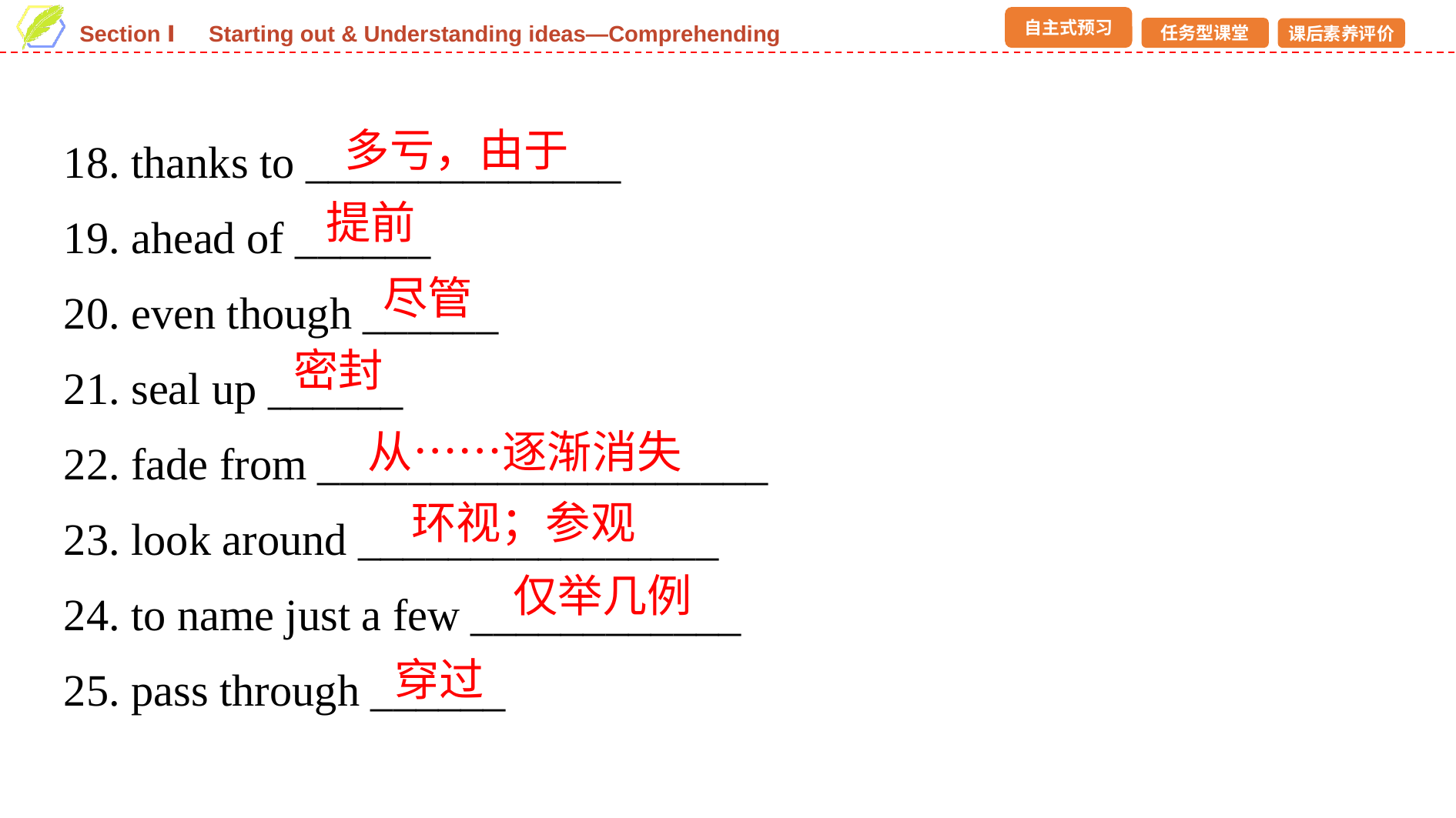

18. thanks to ______________
19. ahead of ______
20. even though ______
21. seal up ______
22. fade from ____________________
23. look around ________________
24. to name just a few ____________
25. pass through ______
多亏，由于
提前
尽管
密封
从……逐渐消失
环视；参观
仅举几例
穿过